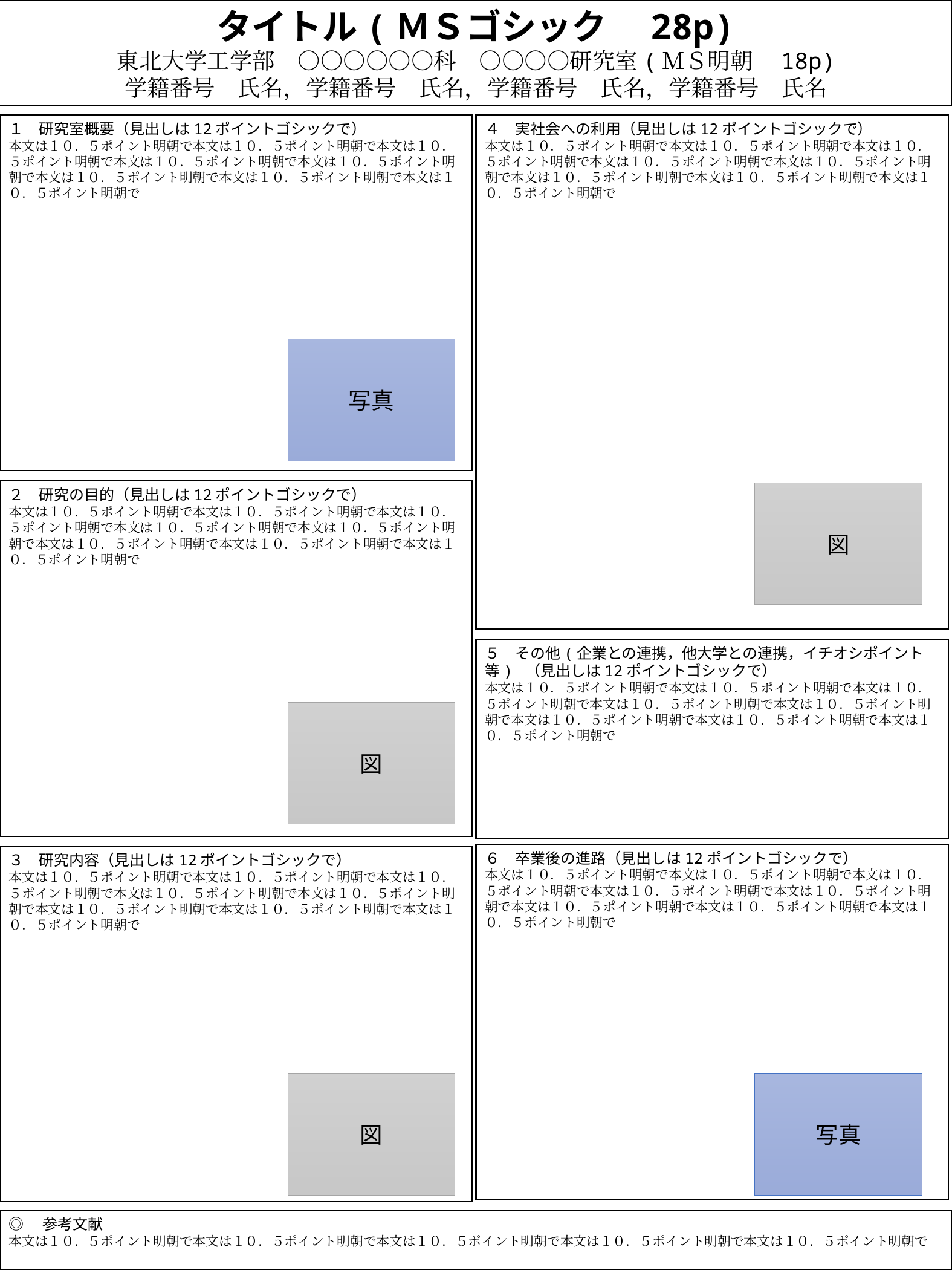

タイトル(ＭＳゴシック　28p)
東北大学工学部　○○○○○○科　○○○○研究室(ＭＳ明朝　18p)
学籍番号　氏名，学籍番号　氏名，学籍番号　氏名，学籍番号　氏名
１　研究室概要（見出しは12ポイントゴシックで）
本文は１０．５ポイント明朝で本文は１０．５ポイント明朝で本文は１０．５ポイント明朝で本文は１０．５ポイント明朝で本文は１０．５ポイント明朝で本文は１０．５ポイント明朝で本文は１０．５ポイント明朝で本文は１０．５ポイント明朝で

４　実社会への利用（見出しは12ポイントゴシックで）
本文は１０．５ポイント明朝で本文は１０．５ポイント明朝で本文は１０．５ポイント明朝で本文は１０．５ポイント明朝で本文は１０．５ポイント明朝で本文は１０．５ポイント明朝で本文は１０．５ポイント明朝で本文は１０．５ポイント明朝で

写真
２　研究の目的（見出しは12ポイントゴシックで）
本文は１０．５ポイント明朝で本文は１０．５ポイント明朝で本文は１０．５ポイント明朝で本文は１０．５ポイント明朝で本文は１０．５ポイント明朝で本文は１０．５ポイント明朝で本文は１０．５ポイント明朝で本文は１０．５ポイント明朝で

図
５　その他(企業との連携，他大学との連携，イチオシポイント等) （見出しは12ポイントゴシックで）
本文は１０．５ポイント明朝で本文は１０．５ポイント明朝で本文は１０．５ポイント明朝で本文は１０．５ポイント明朝で本文は１０．５ポイント明朝で本文は１０．５ポイント明朝で本文は１０．５ポイント明朝で本文は１０．５ポイント明朝で

図
６　卒業後の進路（見出しは12ポイントゴシックで）
本文は１０．５ポイント明朝で本文は１０．５ポイント明朝で本文は１０．５ポイント明朝で本文は１０．５ポイント明朝で本文は１０．５ポイント明朝で本文は１０．５ポイント明朝で本文は１０．５ポイント明朝で本文は１０．５ポイント明朝で

３　研究内容（見出しは12ポイントゴシックで）
本文は１０．５ポイント明朝で本文は１０．５ポイント明朝で本文は１０．５ポイント明朝で本文は１０．５ポイント明朝で本文は１０．５ポイント明朝で本文は１０．５ポイント明朝で本文は１０．５ポイント明朝で本文は１０．５ポイント明朝で

写真
図
◎　参考文献
本文は１０．５ポイント明朝で本文は１０．５ポイント明朝で本文は１０．５ポイント明朝で本文は１０．５ポイント明朝で本文は１０．５ポイント明朝で